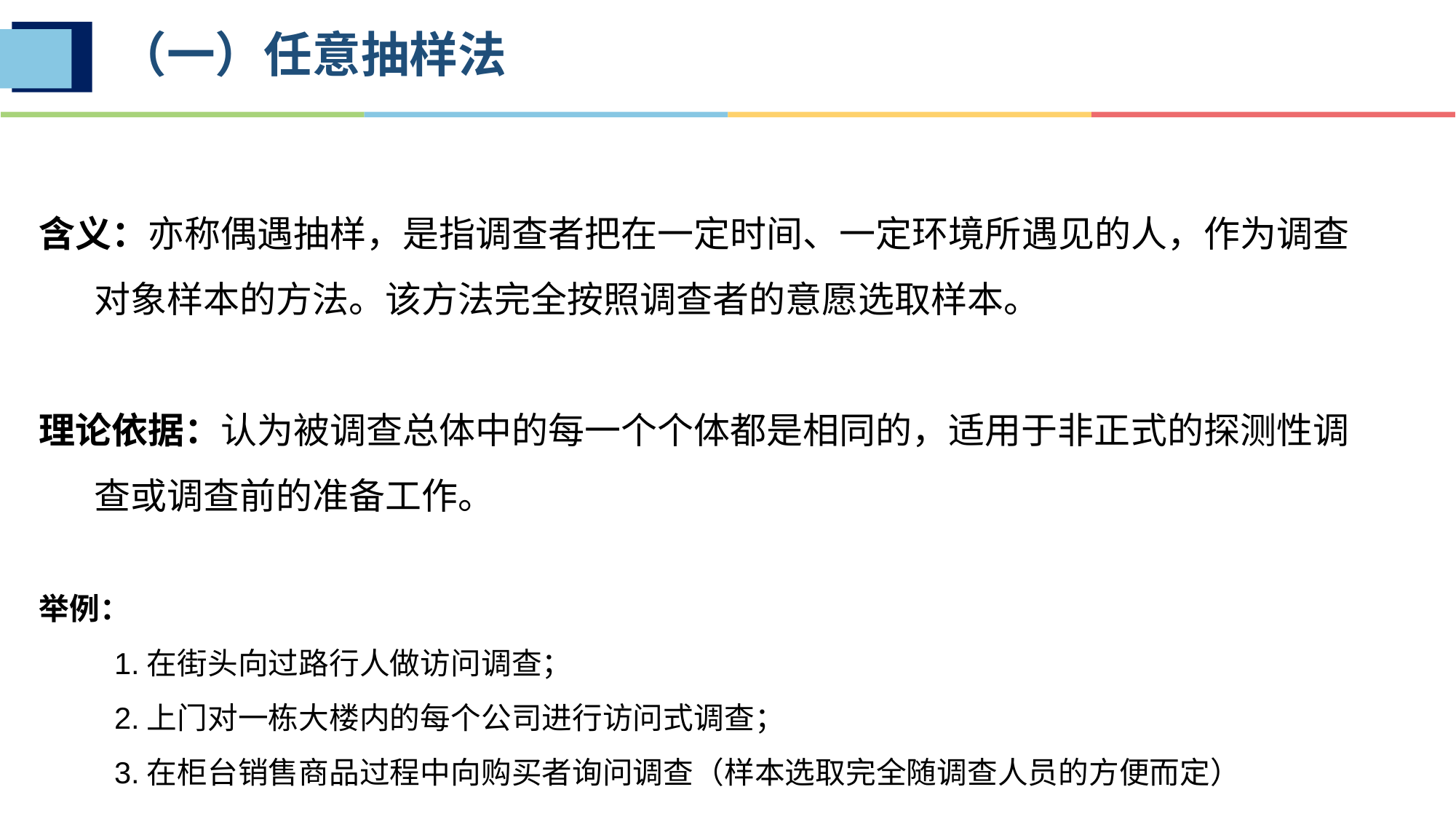

# （一）任意抽样法

含义：亦称偶遇抽样，是指调查者把在一定时间、一定环境所遇见的人，作为调查对象样本的方法。该方法完全按照调查者的意愿选取样本。

理论依据：认为被调查总体中的每一个个体都是相同的，适用于非正式的探测性调查或调查前的准备工作。

举例：
         1.在街头向过路行人做访问调查；
         2.上门对一栋大楼内的每个公司进行访问式调查；
         3.在柜台销售商品过程中向购买者询问调查（样本选取完全随调查人员的方便而定）